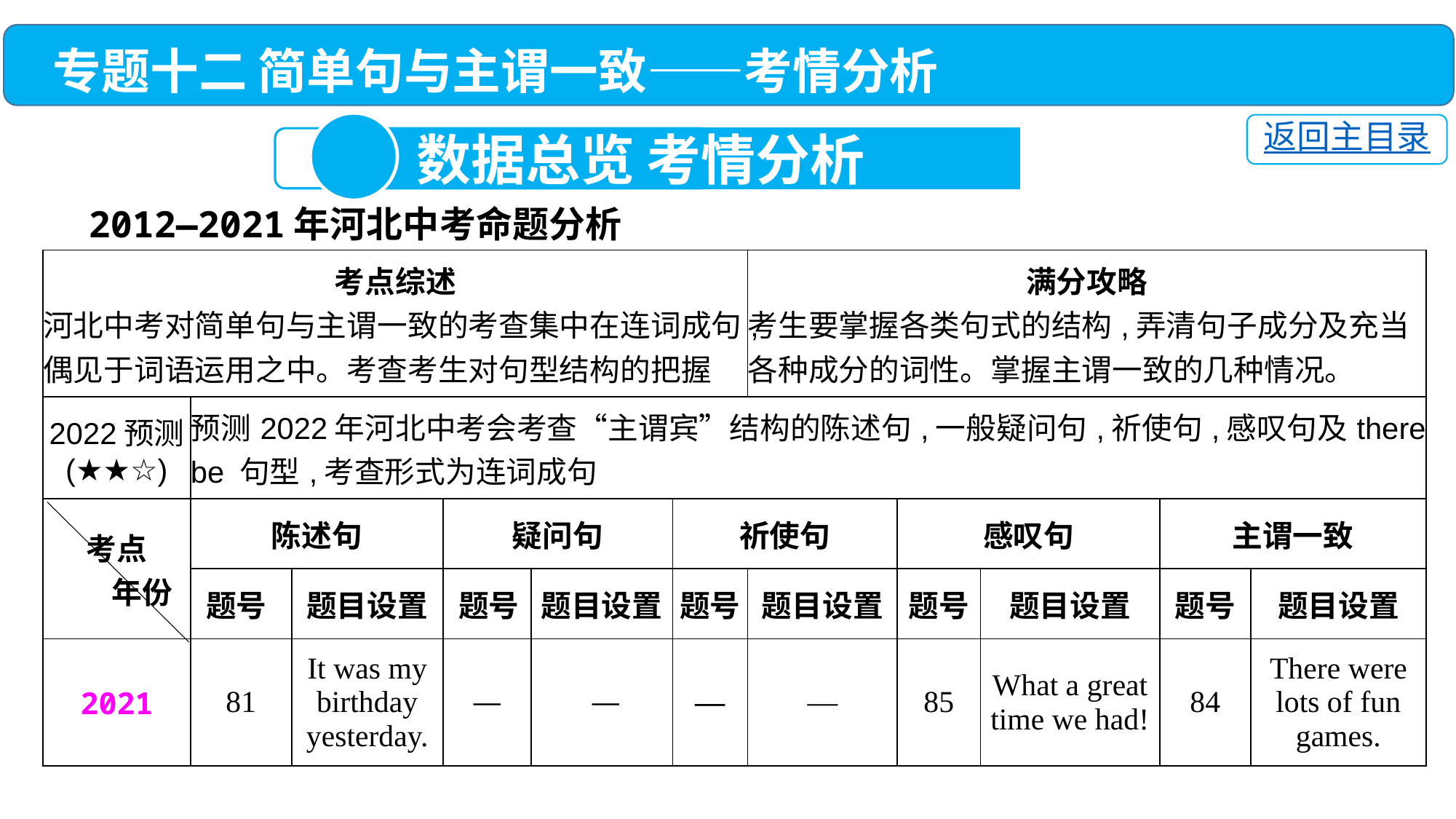

专题十二 简单句与主谓一致——考情分析
1
返回主目录

   数据总览 考情分析
2012—2021年河北中考命题分析
| 考点综述 河北中考对简单句与主谓一致的考查集中在连词成句,偶见于词语运用之中。考查考生对句型结构的把握 |  |  |  |  |  | 满分攻略 考生要掌握各类句式的结构,弄清句子成分及充当各种成分的词性。掌握主谓一致的几种情况。 |  |  |  |  |
| --- | --- | --- | --- | --- | --- | --- | --- | --- | --- | --- |
| 2022预测 (★★☆) | 预测2022年河北中考会考查“主谓宾”结构的陈述句,一般疑问句,祈使句,感叹句及there be 句型,考查形式为连词成句 |  |  |  |  |  |  |  |  |  |
| 考点 年份 | 陈述句 |  | 疑问句 |  | 祈使句 |  | 感叹句 |  | 主谓一致 |  |
|  | 题号 | 题目设置 | 题号 | 题目设置 | 题号 | 题目设置 | 题号 | 题目设置 | 题号 | 题目设置 |
| 2021 | 81 | It was my birthday yesterday. | — | — | — | — | 85 | What a great time we had! | 84 | There were lots of fun games. |